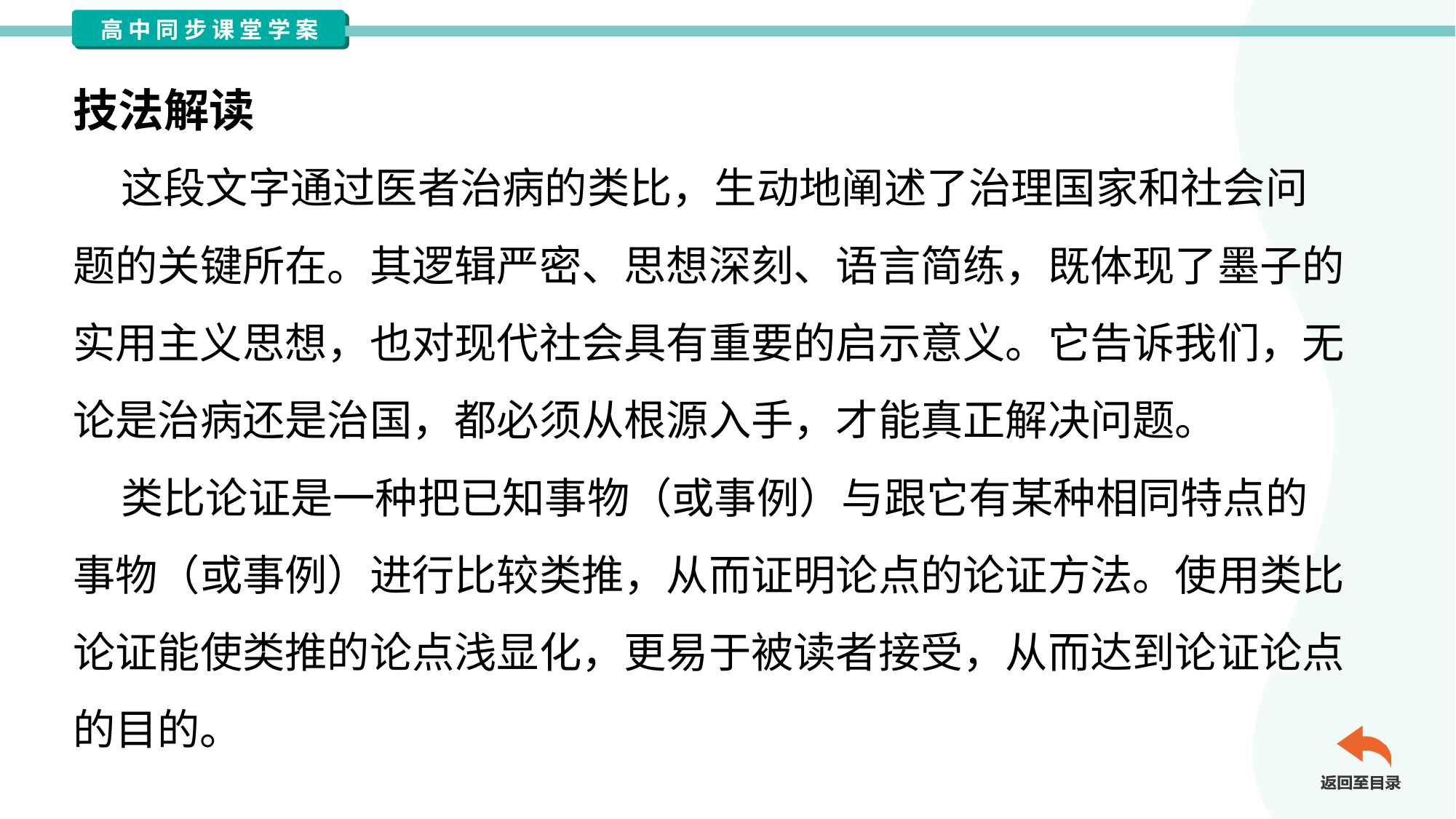

技法解读
    这段文字通过医者治病的类比，生动地阐述了治理国家和社会问
题的关键所在。其逻辑严密、思想深刻、语言简练，既体现了墨子的
实用主义思想，也对现代社会具有重要的启示意义。它告诉我们，无
论是治病还是治国，都必须从根源入手，才能真正解决问题。
    类比论证是一种把已知事物（或事例）与跟它有某种相同特点的
事物（或事例）进行比较类推，从而证明论点的论证方法。使用类比
论证能使类推的论点浅显化，更易于被读者接受，从而达到论证论点
的目的。